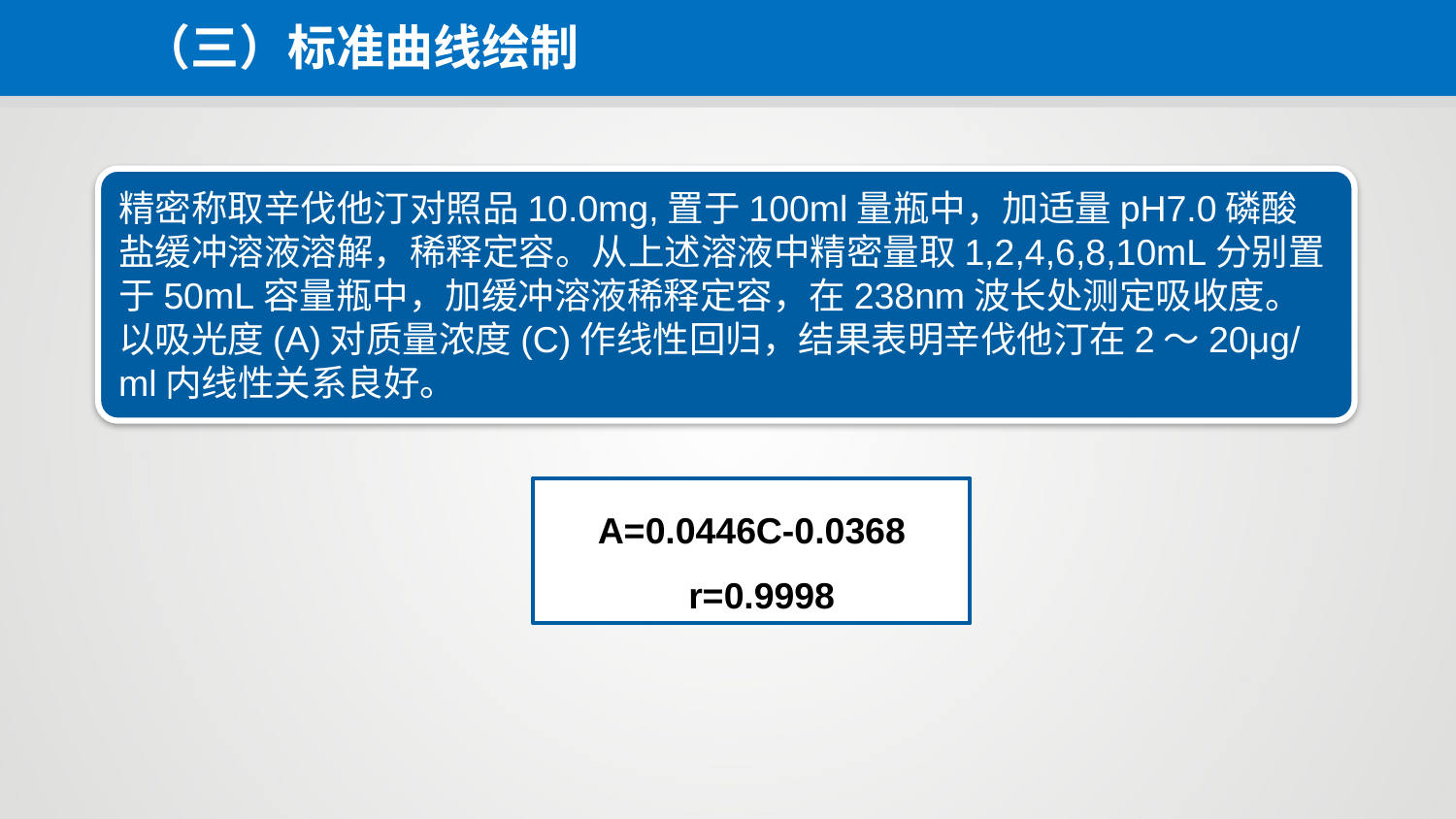

（三）标准曲线绘制
精密称取辛伐他汀对照品10.0mg,置于100ml量瓶中，加适量pH7.0磷酸盐缓冲溶液溶解，稀释定容。从上述溶液中精密量取1,2,4,6,8,10mL分别置于50mL容量瓶中，加缓冲溶液稀释定容，在238nm波长处测定吸收度。以吸光度(A)对质量浓度(C)作线性回归，结果表明辛伐他汀在2～20μg/ml内线性关系良好。

A=0.0446C-0.0368
  r=0.9998